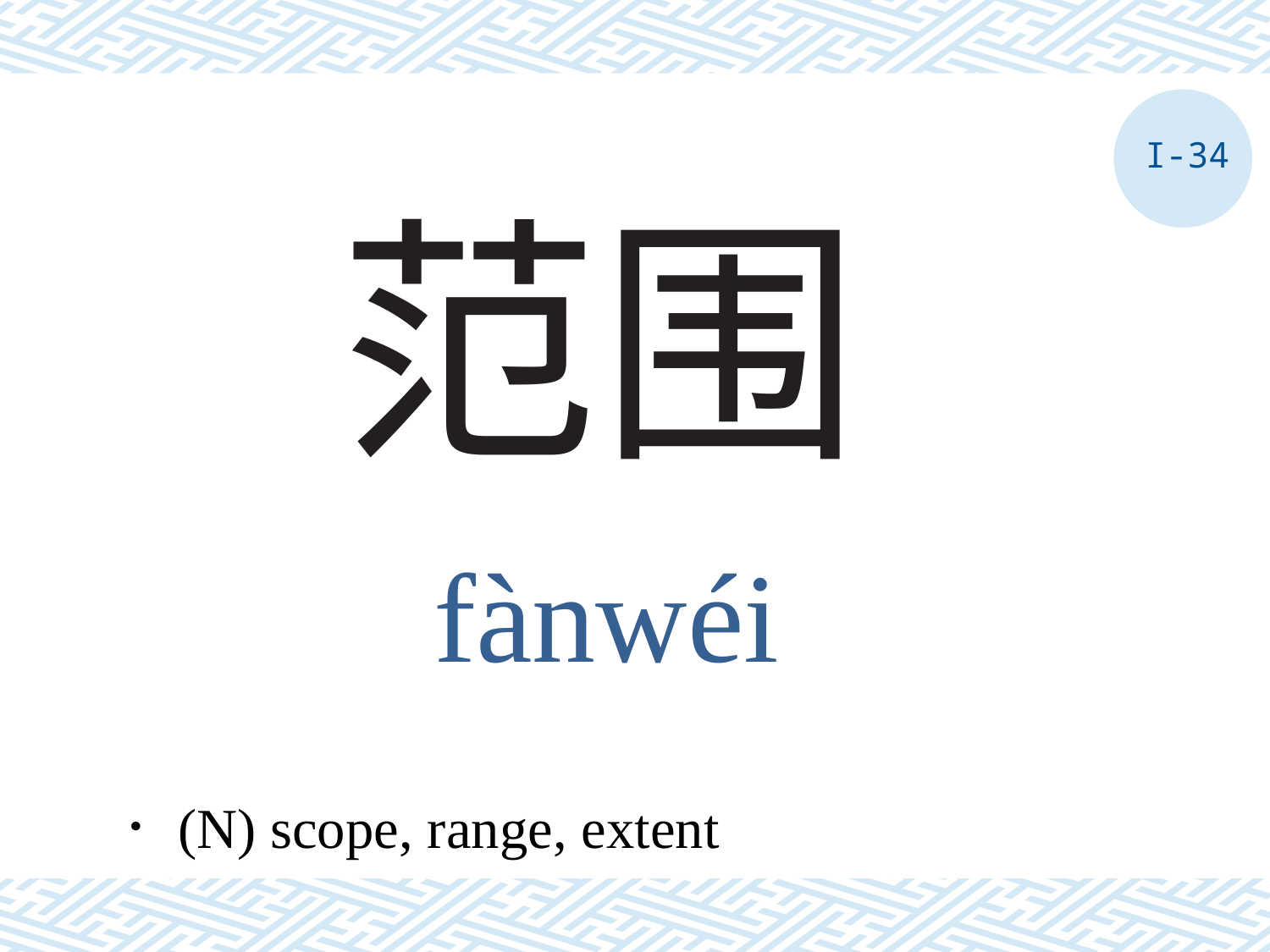

I-34

# 范围
fànwéi
．(N) scope, range, extent